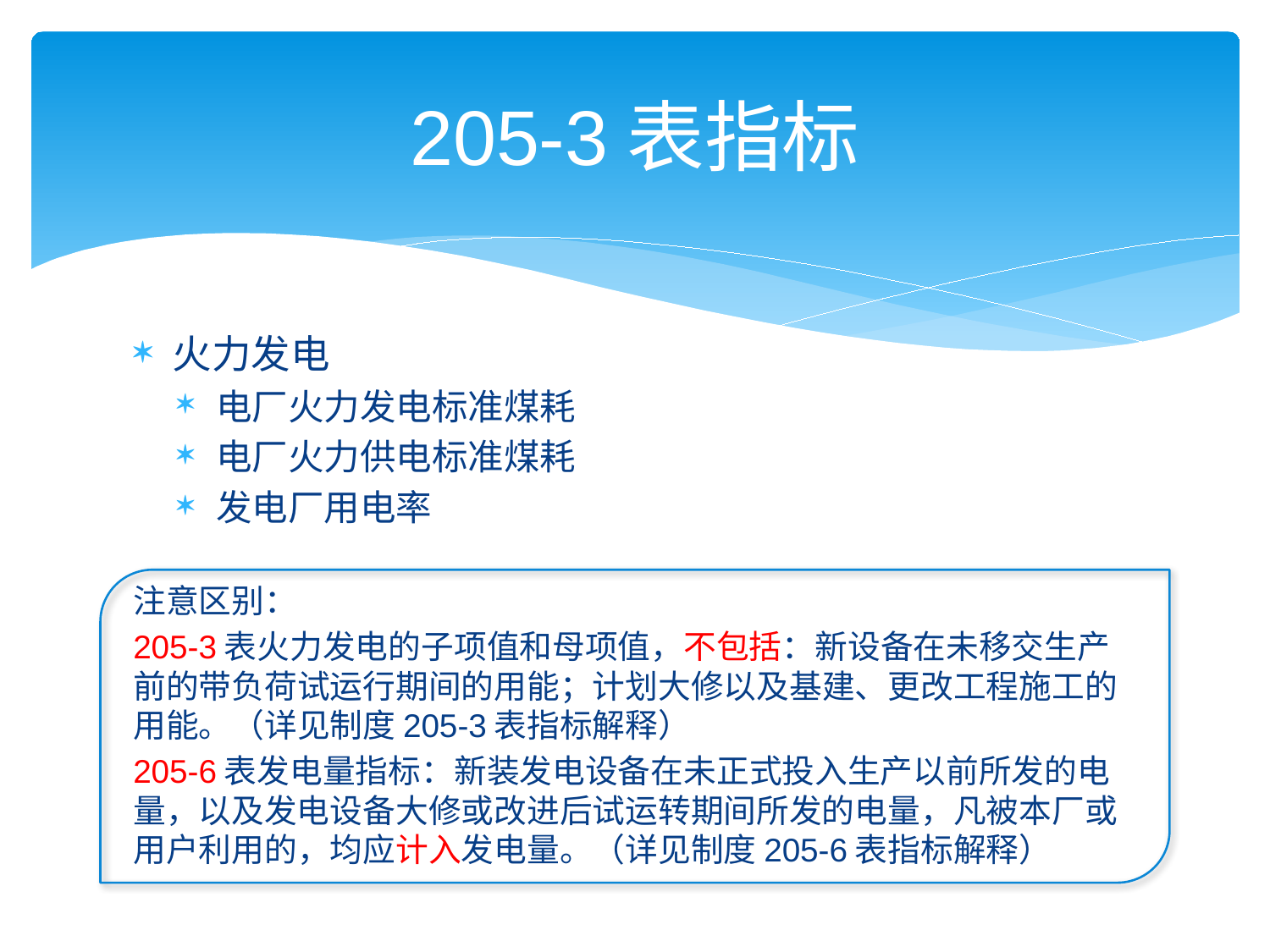

# 205-3表指标
火力发电
电厂火力发电标准煤耗
电厂火力供电标准煤耗
发电厂用电率

注意区别：
205-3表火力发电的子项值和母项值，不包括：新设备在未移交生产前的带负荷试运行期间的用能；计划大修以及基建、更改工程施工的用能。（详见制度205-3表指标解释）
205-6表发电量指标：新装发电设备在未正式投入生产以前所发的电量，以及发电设备大修或改进后试运转期间所发的电量，凡被本厂或用户利用的，均应计入发电量。（详见制度205-6表指标解释）

24